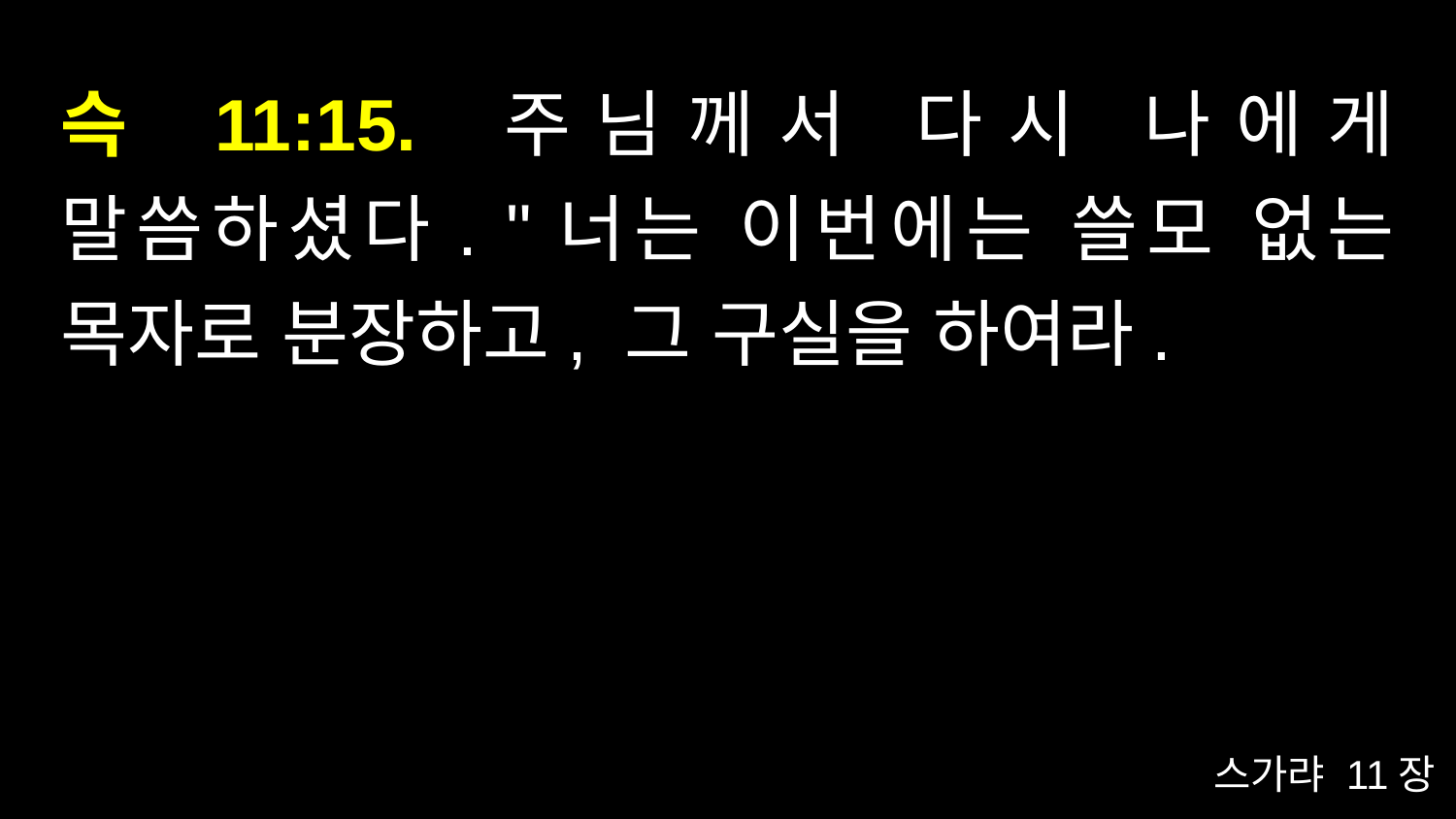

# 슥 11:15. 주님께서 다시 나에게 말씀하셨다. "너는 이번에는 쓸모 없는 목자로 분장하고, 그 구실을 하여라.
스가랴 11장